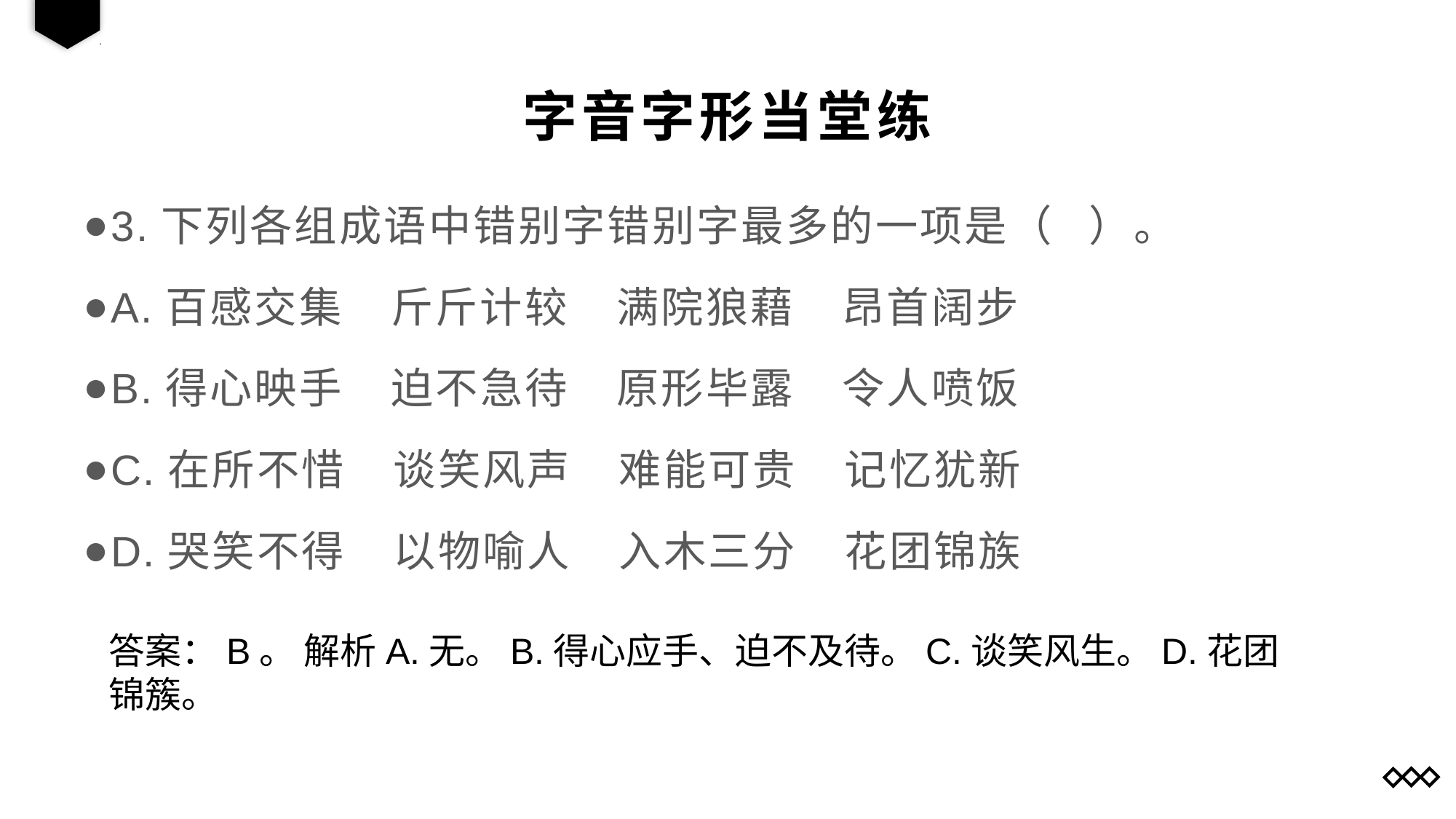

字音字形当堂练
3.下列各组成语中错别字错别字最多的一项是（   ）。
A.百感交集    斤斤计较    满院狼藉    昂首阔步
B.得心映手    迫不急待    原形毕露    令人喷饭
C.在所不惜    谈笑风声    难能可贵    记忆犹新
D.哭笑不得    以物喻人    入木三分    花团锦族
答案：B。 解析A.无。B.得心应手、迫不及待。C.谈笑风生。D.花团锦簇。